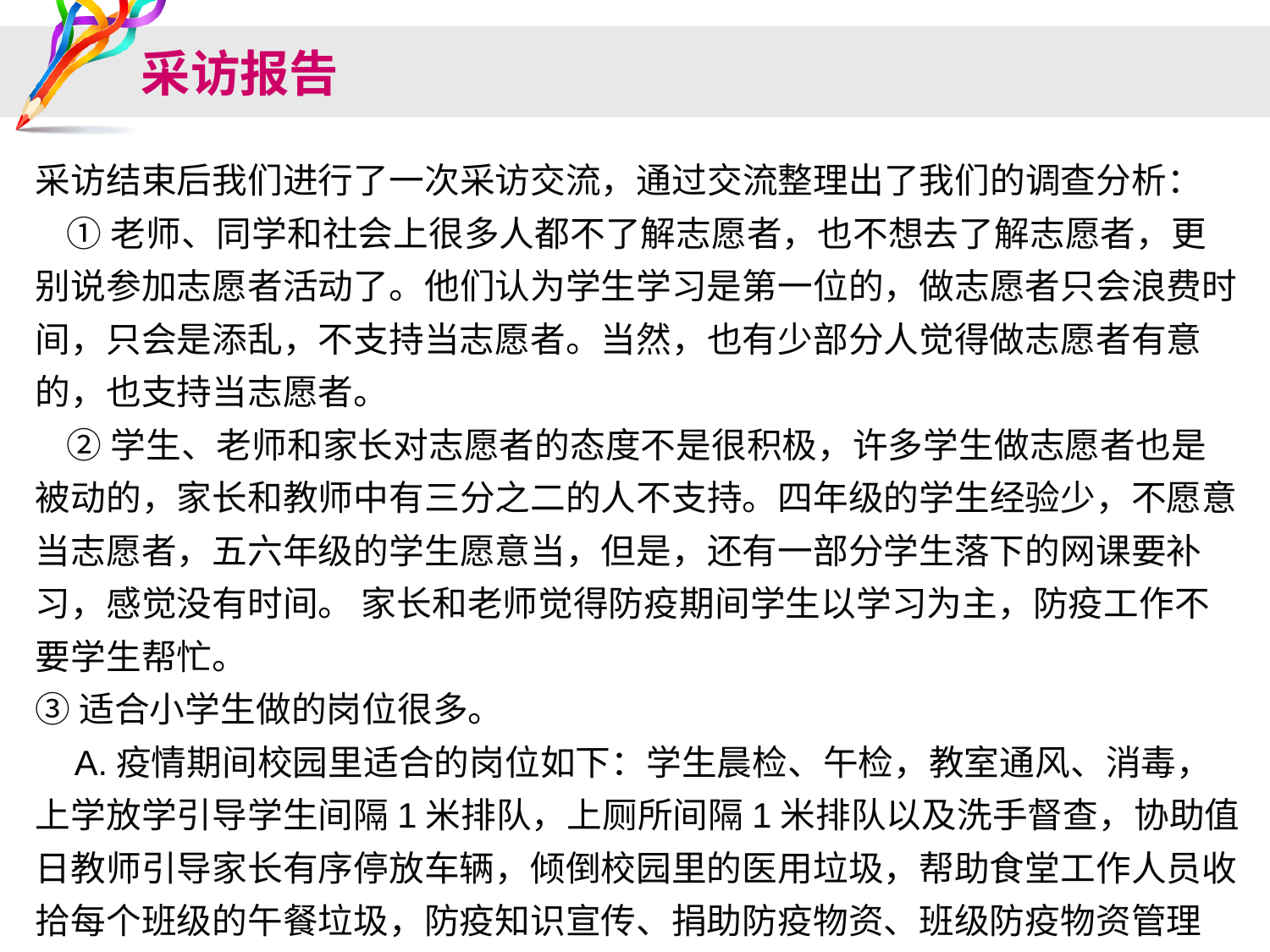

# 采访报告
采访结束后我们进行了一次采访交流，通过交流整理出了我们的调查分析：
    ①老师、同学和社会上很多人都不了解志愿者，也不想去了解志愿者，更别说参加志愿者活动了。他们认为学生学习是第一位的，做志愿者只会浪费时间，只会是添乱，不支持当志愿者。当然，也有少部分人觉得做志愿者有意的，也支持当志愿者。
    ②学生、老师和家长对志愿者的态度不是很积极，许多学生做志愿者也是被动的，家长和教师中有三分之二的人不支持。四年级的学生经验少，不愿意当志愿者，五六年级的学生愿意当，但是，还有一部分学生落下的网课要补习，感觉没有时间。 家长和老师觉得防疫期间学生以学习为主，防疫工作不要学生帮忙。
③适合小学生做的岗位很多。
    A.疫情期间校园里适合的岗位如下：学生晨检、午检，教室通风、消毒，上学放学引导学生间隔1米排队，上厕所间隔1米排队以及洗手督查，协助值日教师引导家长有序停放车辆，倾倒校园里的医用垃圾，帮助食堂工作人员收拾每个班级的午餐垃圾，防疫知识宣传、捐助防疫物资、班级防疫物资管理等。